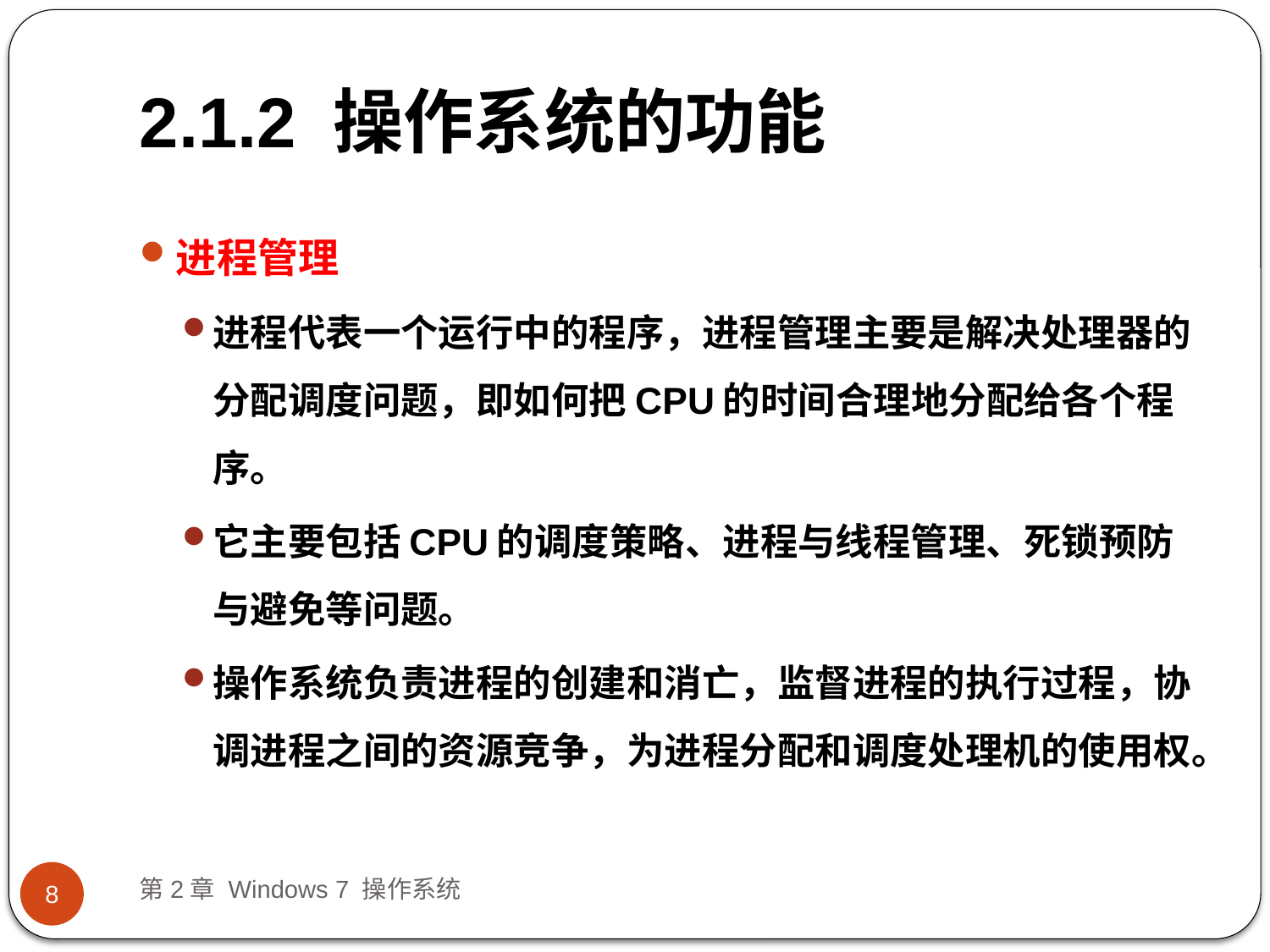

# 2.1.2 操作系统的功能
进程管理
进程代表一个运行中的程序，进程管理主要是解决处理器的分配调度问题，即如何把CPU的时间合理地分配给各个程序。
它主要包括CPU的调度策略、进程与线程管理、死锁预防与避免等问题。
操作系统负责进程的创建和消亡，监督进程的执行过程，协调进程之间的资源竞争，为进程分配和调度处理机的使用权。

第2章 Windows 7 操作系统
8